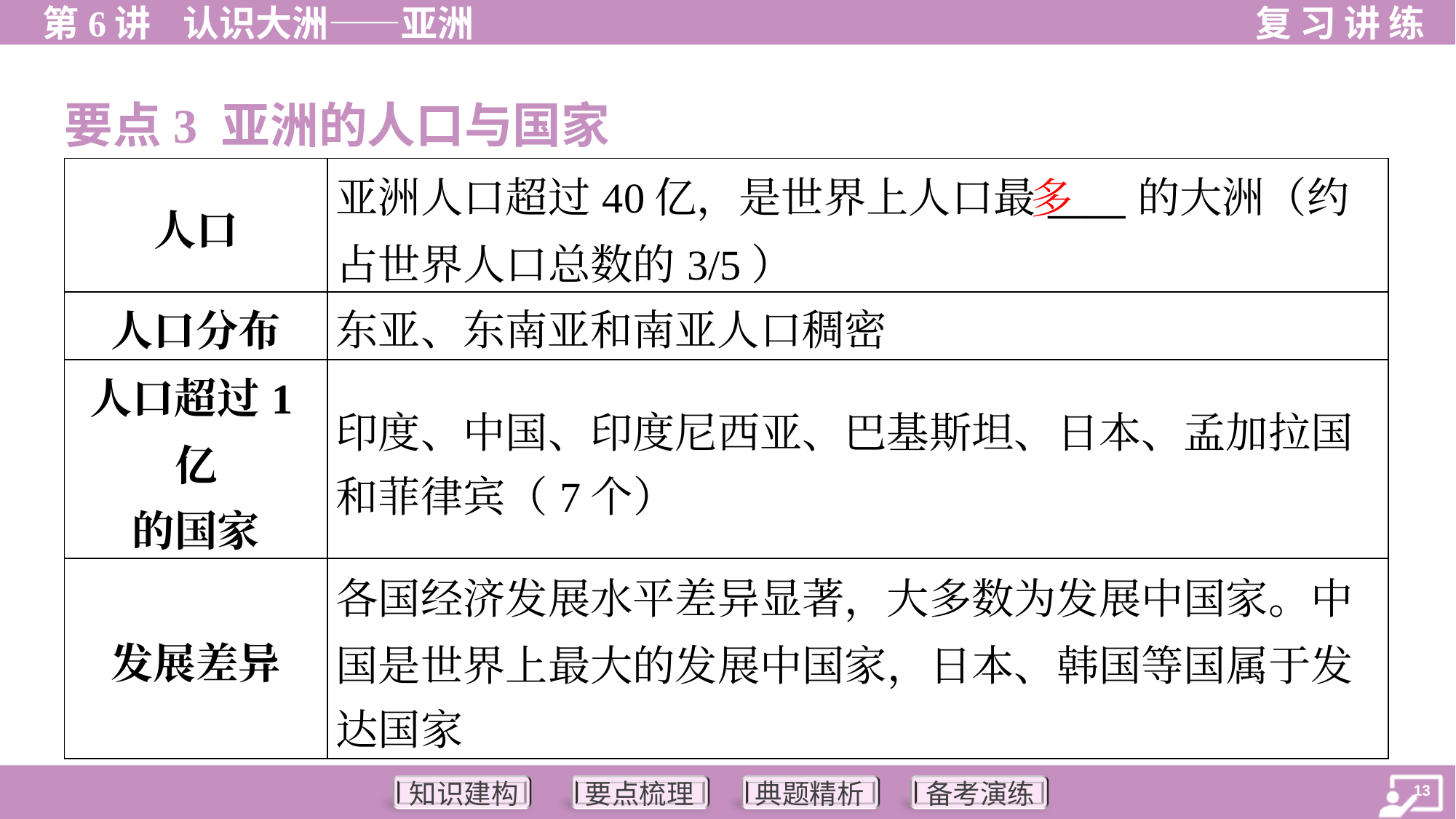

要点3 亚洲的人口与国家
| 人口 | 亚洲人口超过40亿，是世界上人口最\_\_\_\_的大洲（约占世界人口总数的3/5） |
| --- | --- |
| 人口分布 | 东亚、东南亚和南亚人口稠密 |
| 人口超过1亿 的国家 | 印度、中国、印度尼西亚、巴基斯坦、日本、孟加拉国 和菲律宾（7个） |
| 发展差异 | 各国经济发展水平差异显著，大多数为发展中国家。中 国是世界上最大的发展中国家，日本、韩国等国属于发 达国家 |
多